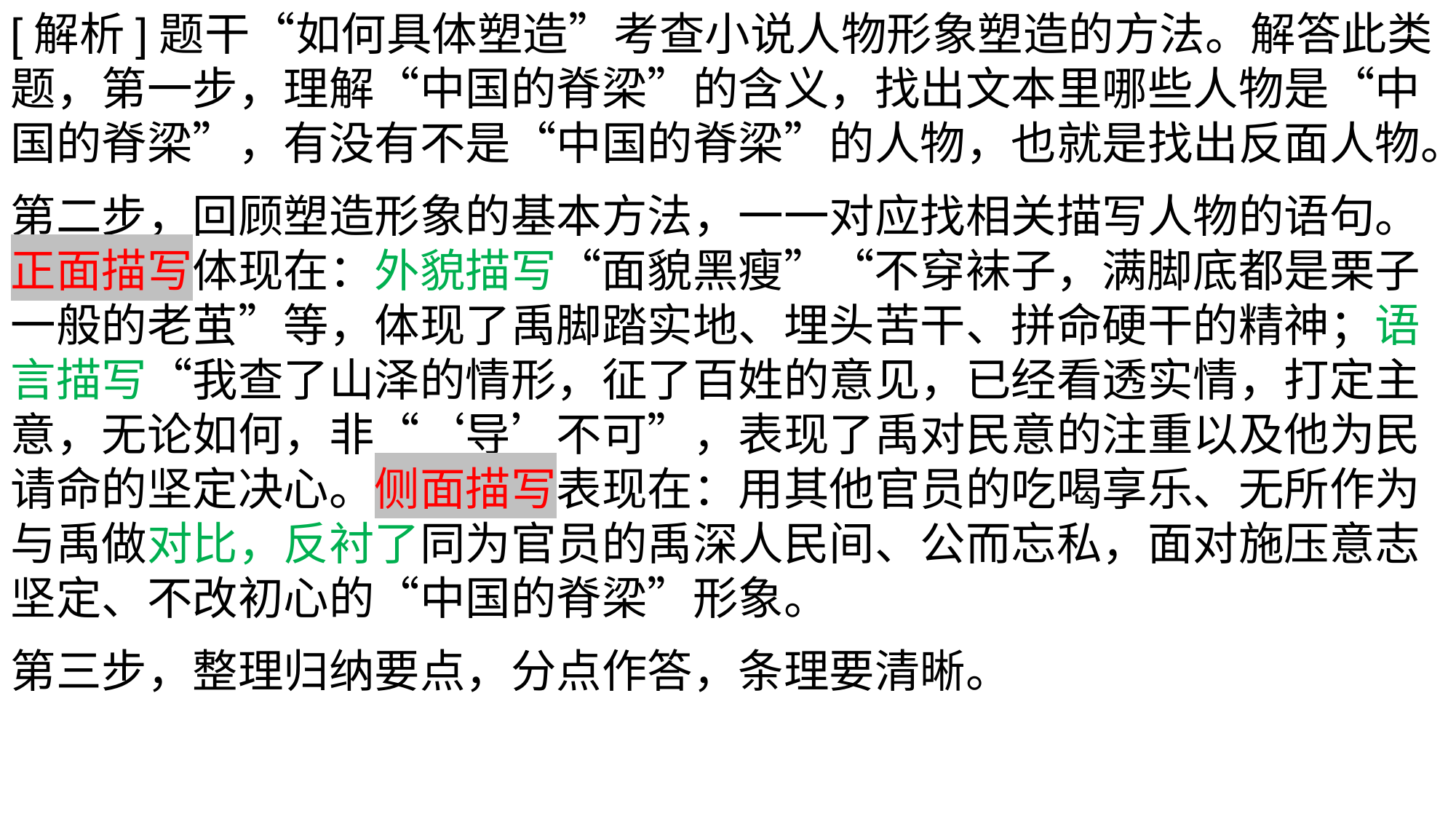

[解析]题干“如何具体塑造”考查小说人物形象塑造的方法。解答此类题，第一步，理解“中国的脊梁”的含义，找出文本里哪些人物是“中国的脊梁”，有没有不是“中国的脊梁”的人物，也就是找出反面人物。
第二步，回顾塑造形象的基本方法，一一对应找相关描写人物的语句。正面描写体现在：外貌描写“面貌黑瘦”“不穿袜子，满脚底都是栗子一般的老茧”等，体现了禹脚踏实地、埋头苦干、拼命硬干的精神；语言描写“我查了山泽的情形，征了百姓的意见，已经看透实情，打定主意，无论如何，非“‘导’不可”，表现了禹对民意的注重以及他为民请命的坚定决心。侧面描写表现在：用其他官员的吃喝享乐、无所作为与禹做对比，反衬了同为官员的禹深人民间、公而忘私，面对施压意志坚定、不改初心的“中国的脊梁”形象。
第三步，整理归纳要点，分点作答，条理要清晰。